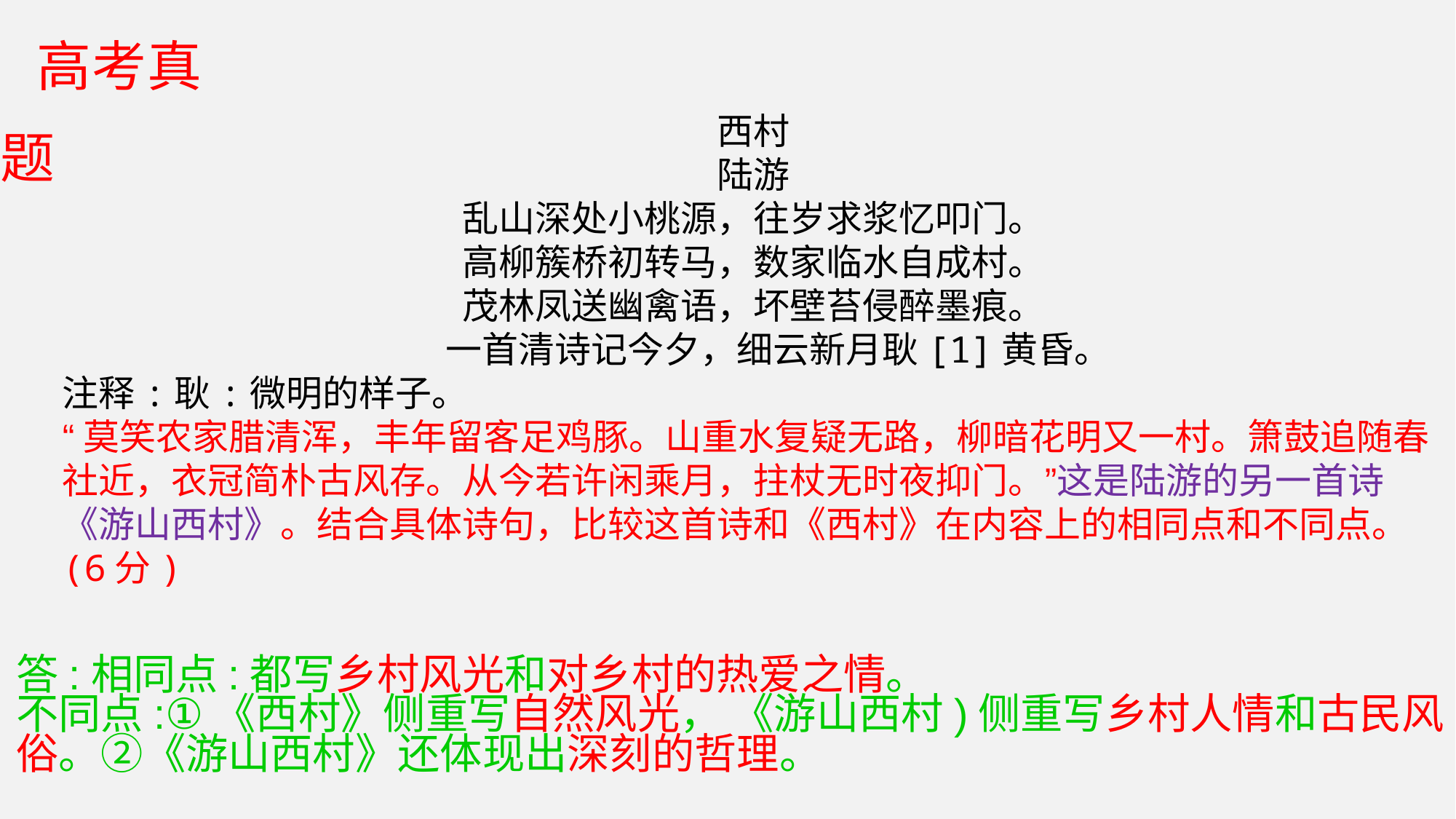

高考真题
西村
陆游
乱山深处小桃源，往岁求浆忆叩门。
高柳簇桥初转马，数家临水自成村。
茂林凤送幽禽语，坏壁苔侵醉墨痕。
    一首清诗记今夕，细云新月耿[1]黄昏。
注释:耿:微明的样子。
“莫笑农家腊清浑，丰年留客足鸡豚。山重水复疑无路，柳暗花明又一村。箫鼓追随春社近，衣冠简朴古风存。从今若许闲乘月，拄杖无时夜抑门。”这是陆游的另一首诗《游山西村》。结合具体诗句，比较这首诗和《西村》在内容上的相同点和不同点。(6分)

答:相同点:都写乡村风光和对乡村的热爱之情。
不同点:①《西村》侧重写自然风光， 《游山西村)侧重写乡村人情和古民风俗。②《游山西村》还体现出深刻的哲理。